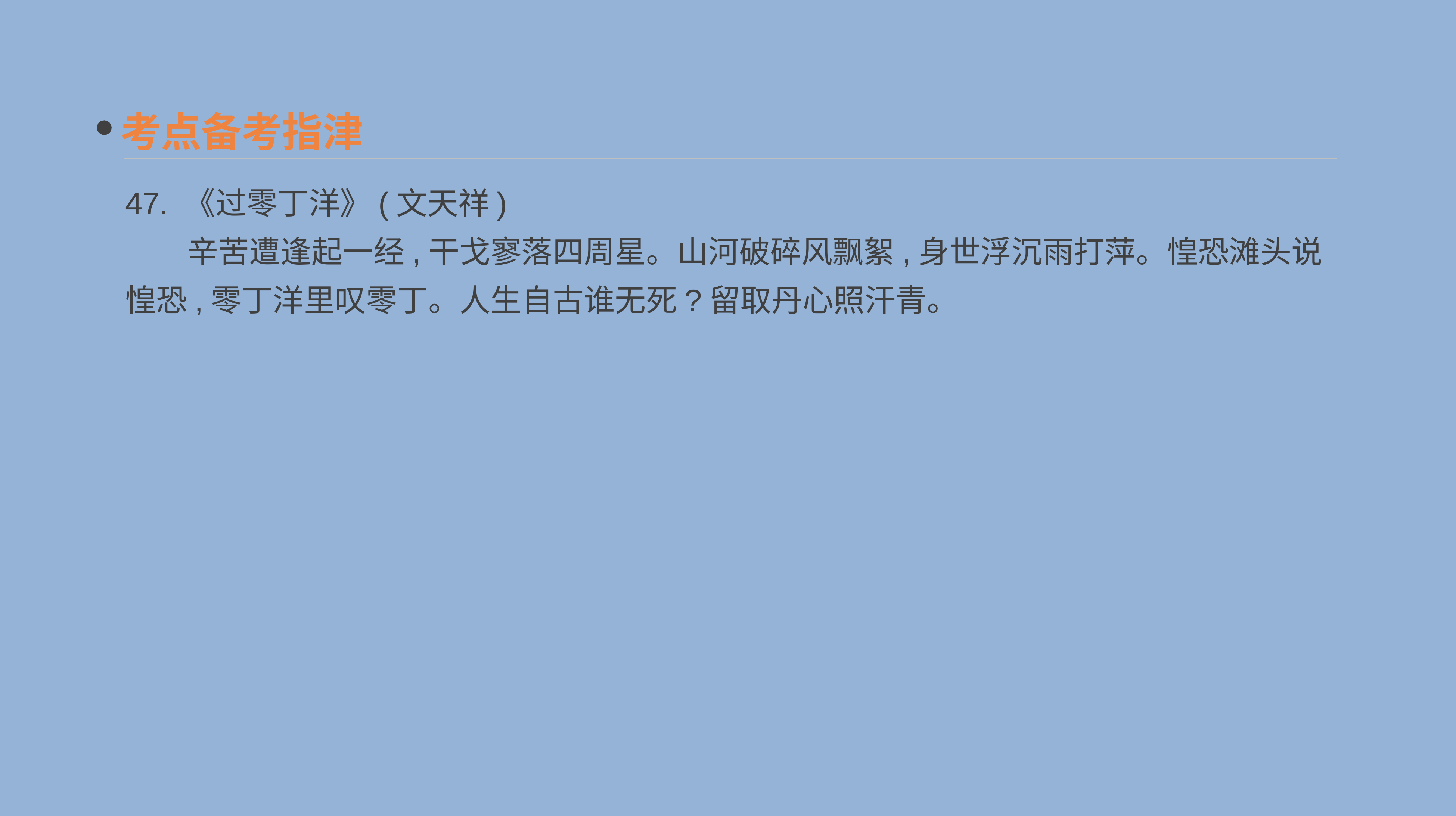

考点备考指津

47. 《过零丁洋》(文天祥)
　　辛苦遭逢起一经,干戈寥落四周星。山河破碎风飘絮,身世浮沉雨打萍。惶恐滩头说惶恐,零丁洋里叹零丁。人生自古谁无死?留取丹心照汗青。